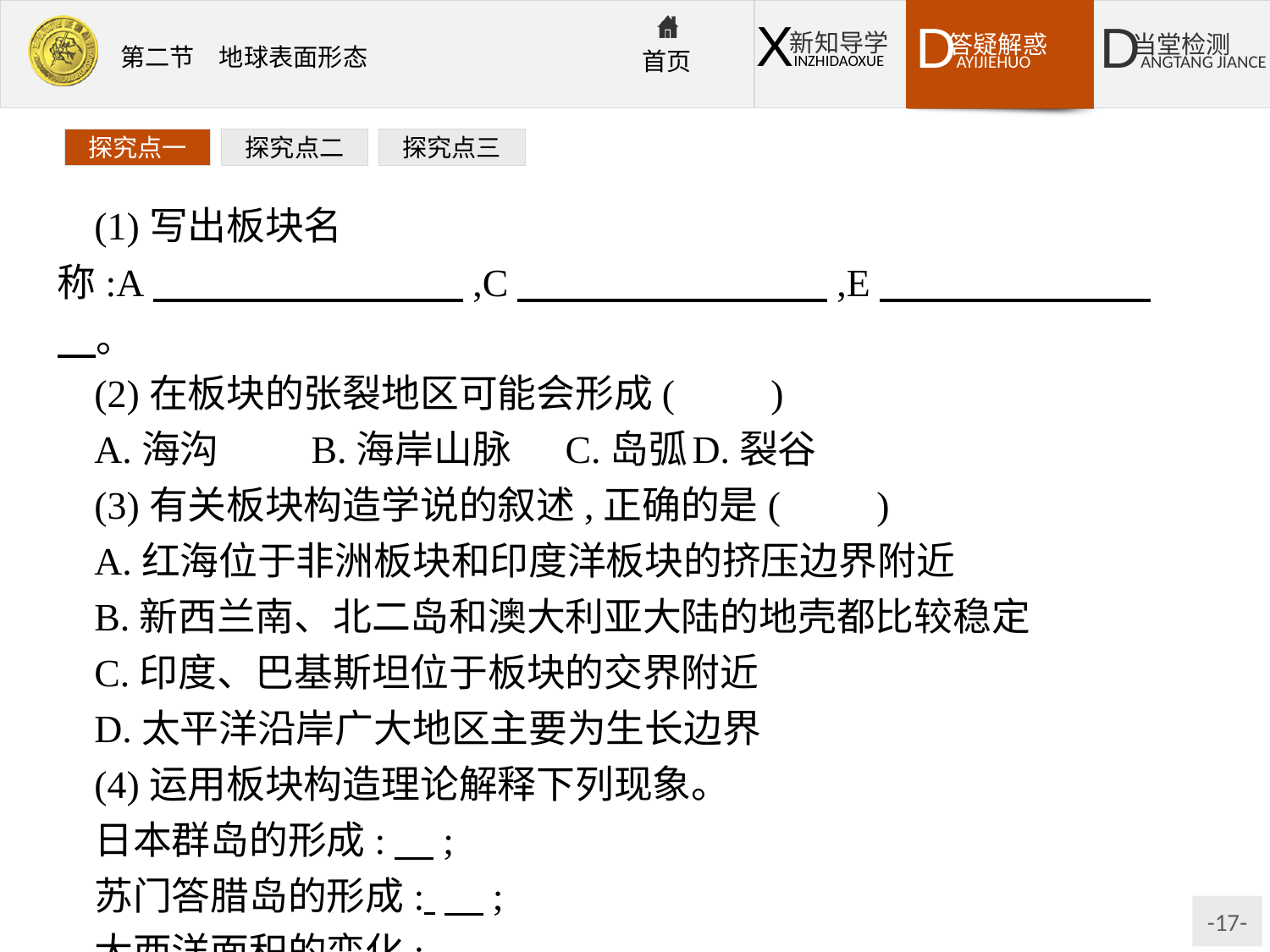

探究点一
探究点二
探究点三
(1)写出板块名称:A　　　　　　　　,C　　　　　　　　,E　　　　　　　　。
(2)在板块的张裂地区可能会形成(　　)
A.海沟	B.海岸山脉	C.岛弧	D.裂谷
(3)有关板块构造学说的叙述,正确的是(　　)
A.红海位于非洲板块和印度洋板块的挤压边界附近
B.新西兰南、北二岛和澳大利亚大陆的地壳都比较稳定
C.印度、巴基斯坦位于板块的交界附近
D.太平洋沿岸广大地区主要为生长边界
(4)运用板块构造理论解释下列现象。
日本群岛的形成:　;
苏门答腊岛的形成: 　;
大西洋面积的变化: 　。